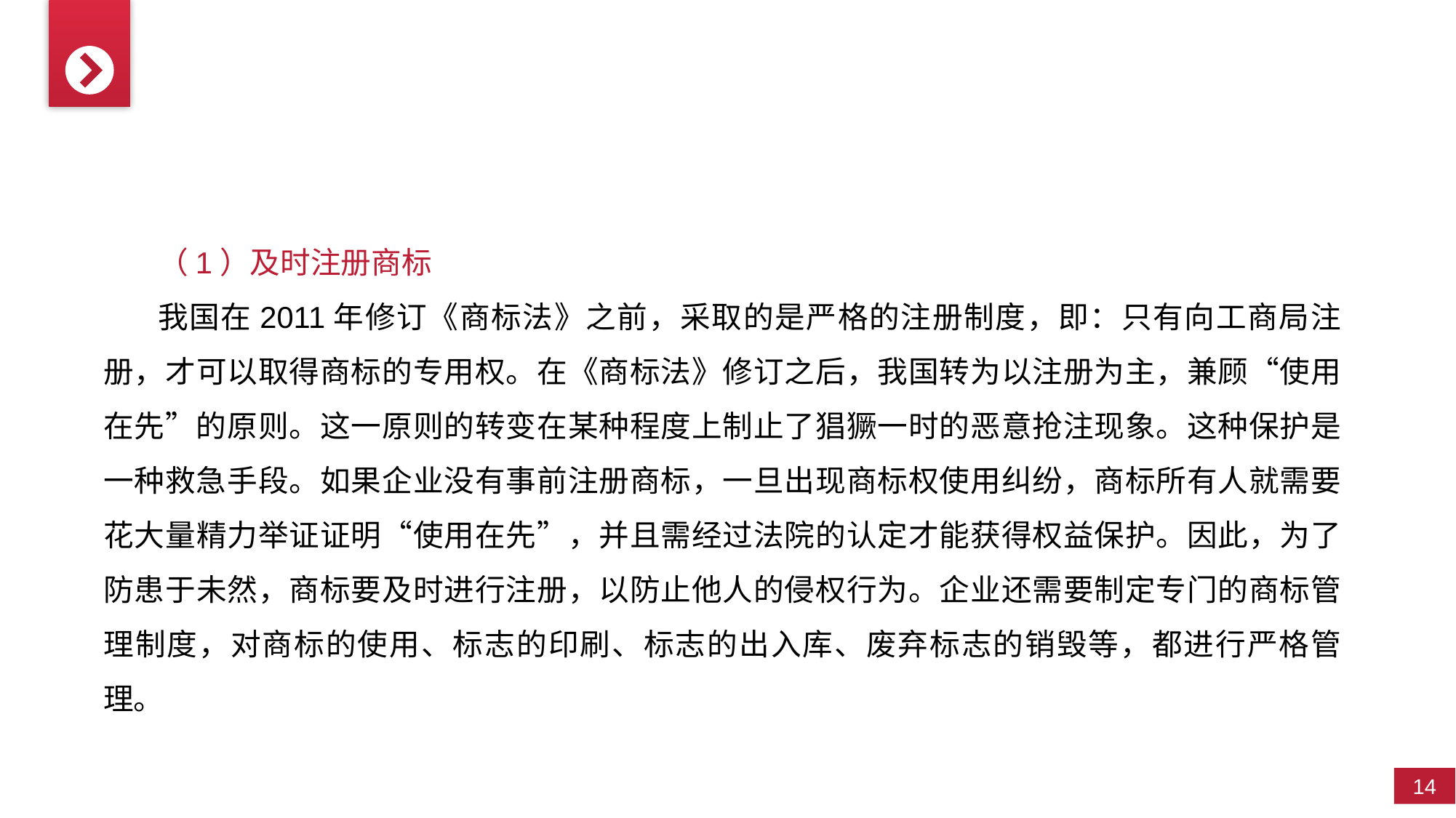

（1）及时注册商标
我国在2011年修订《商标法》之前，采取的是严格的注册制度，即：只有向工商局注册，才可以取得商标的专用权。在《商标法》修订之后，我国转为以注册为主，兼顾“使用在先”的原则。这一原则的转变在某种程度上制止了猖獗一时的恶意抢注现象。这种保护是一种救急手段。如果企业没有事前注册商标，一旦出现商标权使用纠纷，商标所有人就需要花大量精力举证证明“使用在先”，并且需经过法院的认定才能获得权益保护。因此，为了防患于未然，商标要及时进行注册，以防止他人的侵权行为。企业还需要制定专门的商标管理制度，对商标的使用、标志的印刷、标志的出入库、废弃标志的销毁等，都进行严格管理。